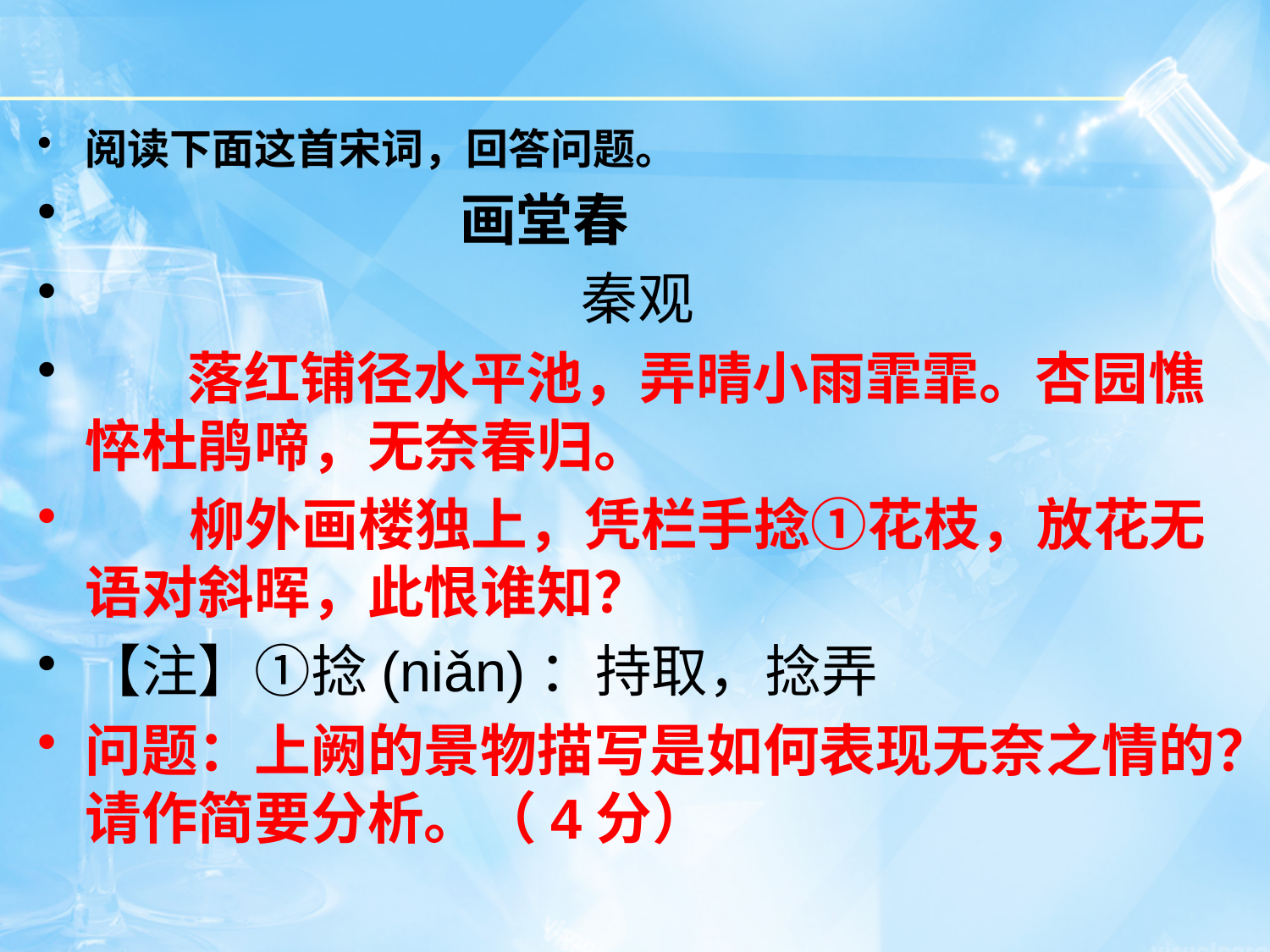

阅读下面这首宋词，回答问题。
                            画堂春
                                      秦观
       落红铺径水平池，弄晴小雨霏霏。杏园憔悴杜鹃啼，无奈春归。
       柳外画楼独上，凭栏手捻①花枝，放花无语对斜晖，此恨谁知？
【注】①捻(niǎn)：持取，捻弄
问题：上阙的景物描写是如何表现无奈之情的？请作简要分析。（4分）